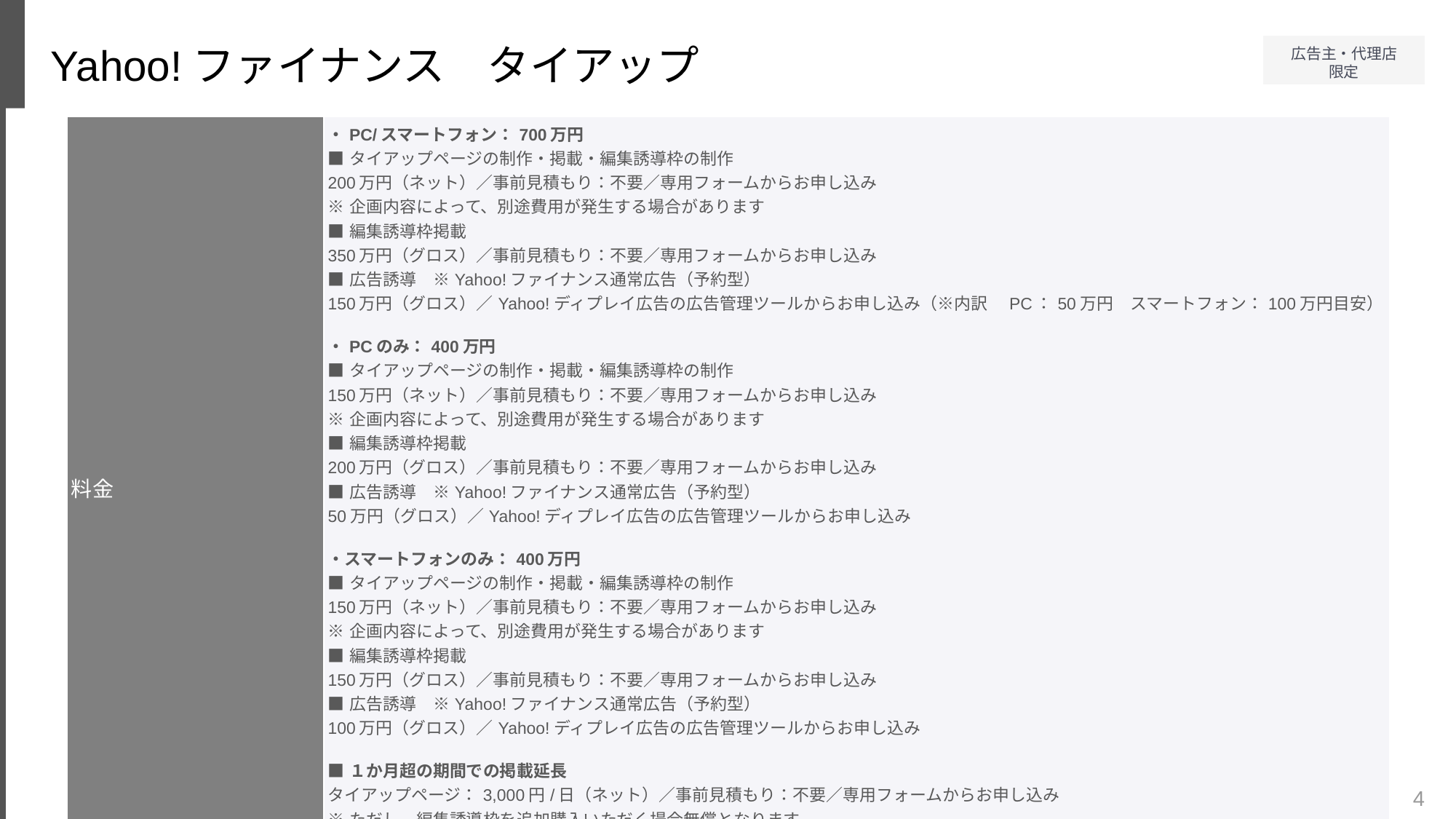

Yahoo!ファイナンス　タイアップ
| 料金 | ・PC/スマートフォン：700万円 ■タイアップページの制作・掲載・編集誘導枠の制作 200万円（ネット）／事前見積もり：不要／専用フォームからお申し込み ※企画内容によって、別途費用が発生する場合があります ■編集誘導枠掲載 350万円（グロス）／事前見積もり：不要／専用フォームからお申し込み ■広告誘導　※Yahoo!ファイナンス通常広告（予約型） 150万円（グロス）／Yahoo!ディプレイ広告の広告管理ツールからお申し込み（※内訳　PC：50万円　スマートフォン：100万円目安） ・PCのみ：400万円 ■タイアップページの制作・掲載・編集誘導枠の制作 150万円（ネット）／事前見積もり：不要／専用フォームからお申し込み ※企画内容によって、別途費用が発生する場合があります ■編集誘導枠掲載 200万円（グロス）／事前見積もり：不要／専用フォームからお申し込み ■広告誘導　※Yahoo!ファイナンス通常広告（予約型） 50万円（グロス）／Yahoo!ディプレイ広告の広告管理ツールからお申し込み ・スマートフォンのみ：400万円 ■タイアップページの制作・掲載・編集誘導枠の制作 150万円（ネット）／事前見積もり：不要／専用フォームからお申し込み ※企画内容によって、別途費用が発生する場合があります ■編集誘導枠掲載 150万円（グロス）／事前見積もり：不要／専用フォームからお申し込み ■広告誘導　※Yahoo!ファイナンス通常広告（予約型） 100万円（グロス）／Yahoo!ディプレイ広告の広告管理ツールからお申し込み ■１か月超の期間での掲載延長 タイアップページ：3,000円/日（ネット）／事前見積もり：不要／専用フォームからお申し込み ※ただし、編集誘導枠を追加購入いただく場合無償となります 編集誘導枠：100,000円/日（グロス）／事前見積もり：不要／専用フォームからお申し込み |
| --- | --- |
4